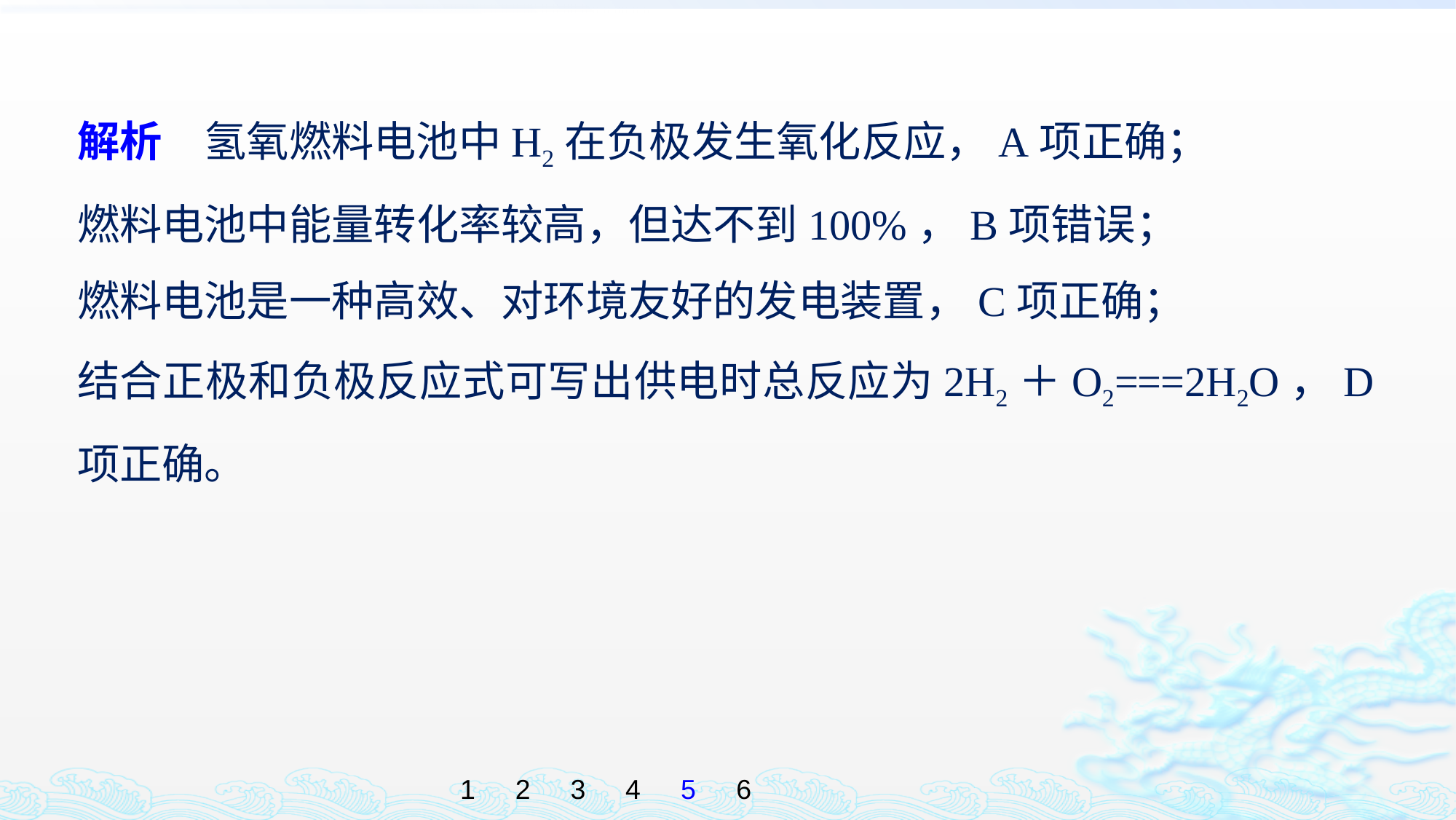

解析　氢氧燃料电池中H2在负极发生氧化反应，A项正确；
燃料电池中能量转化率较高，但达不到100%，B项错误；
燃料电池是一种高效、对环境友好的发电装置，C项正确；
结合正极和负极反应式可写出供电时总反应为2H2＋O2===2H2O，D项正确。
1
2
3
4
5
6